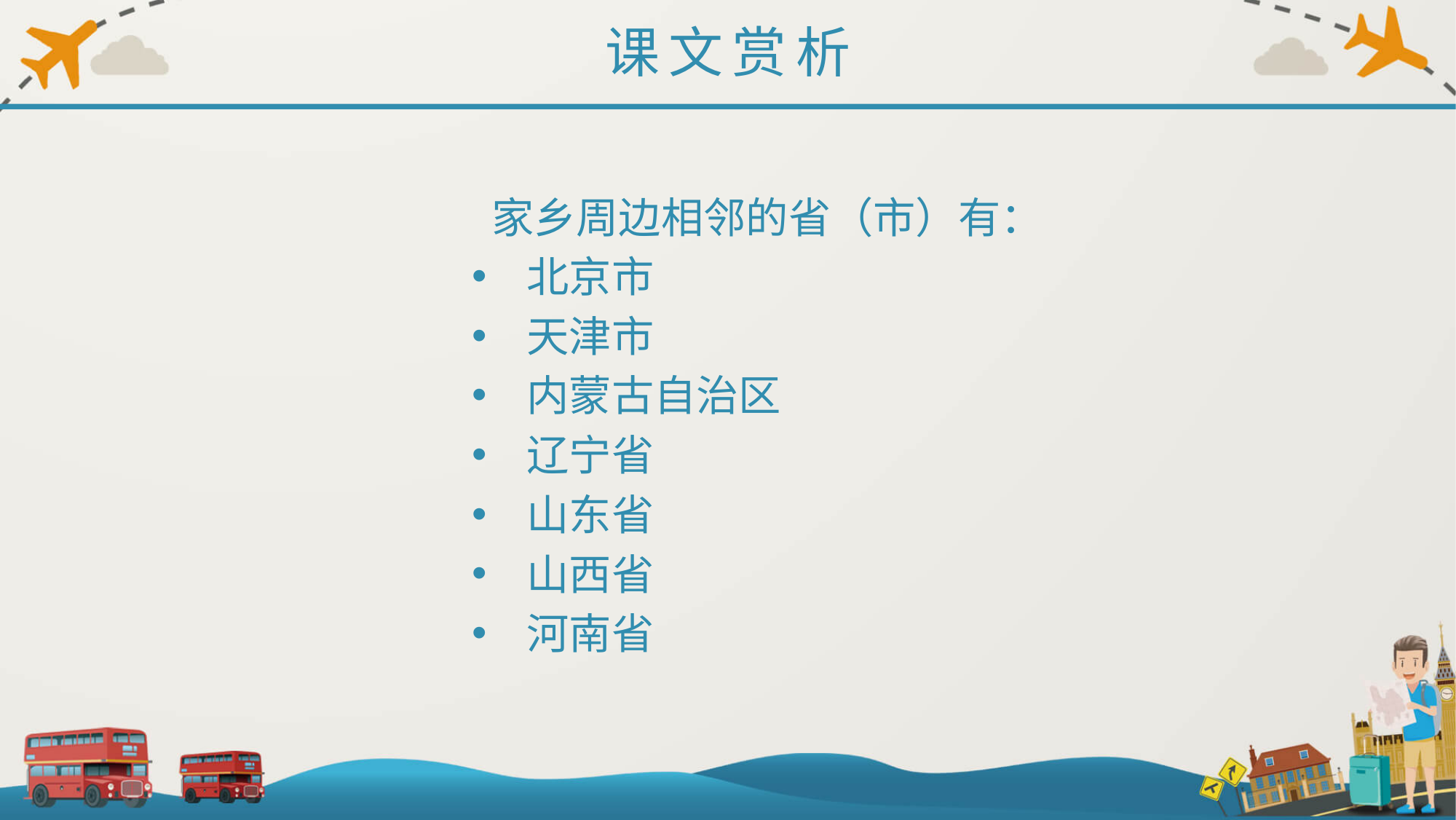

课文赏析

 家乡周边相邻的省（市）有：
北京市
天津市
内蒙古自治区
辽宁省
山东省
山西省
河南省